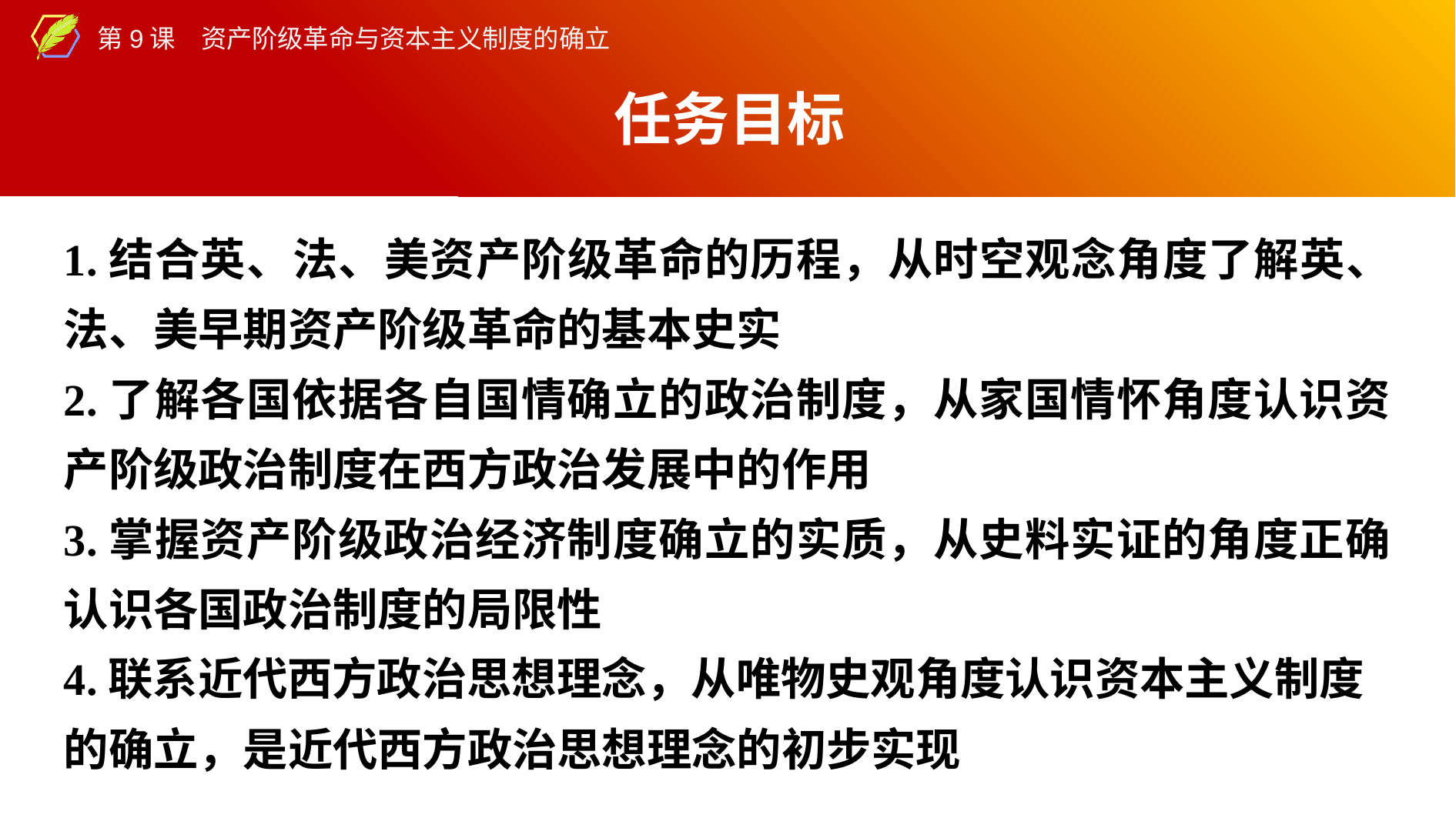

任务目标
1.结合英、法、美资产阶级革命的历程，从时空观念角度了解英、法、美早期资产阶级革命的基本史实
2.了解各国依据各自国情确立的政治制度，从家国情怀角度认识资产阶级政治制度在西方政治发展中的作用
3.掌握资产阶级政治经济制度确立的实质，从史料实证的角度正确认识各国政治制度的局限性
4.联系近代西方政治思想理念，从唯物史观角度认识资本主义制度的确立，是近代西方政治思想理念的初步实现